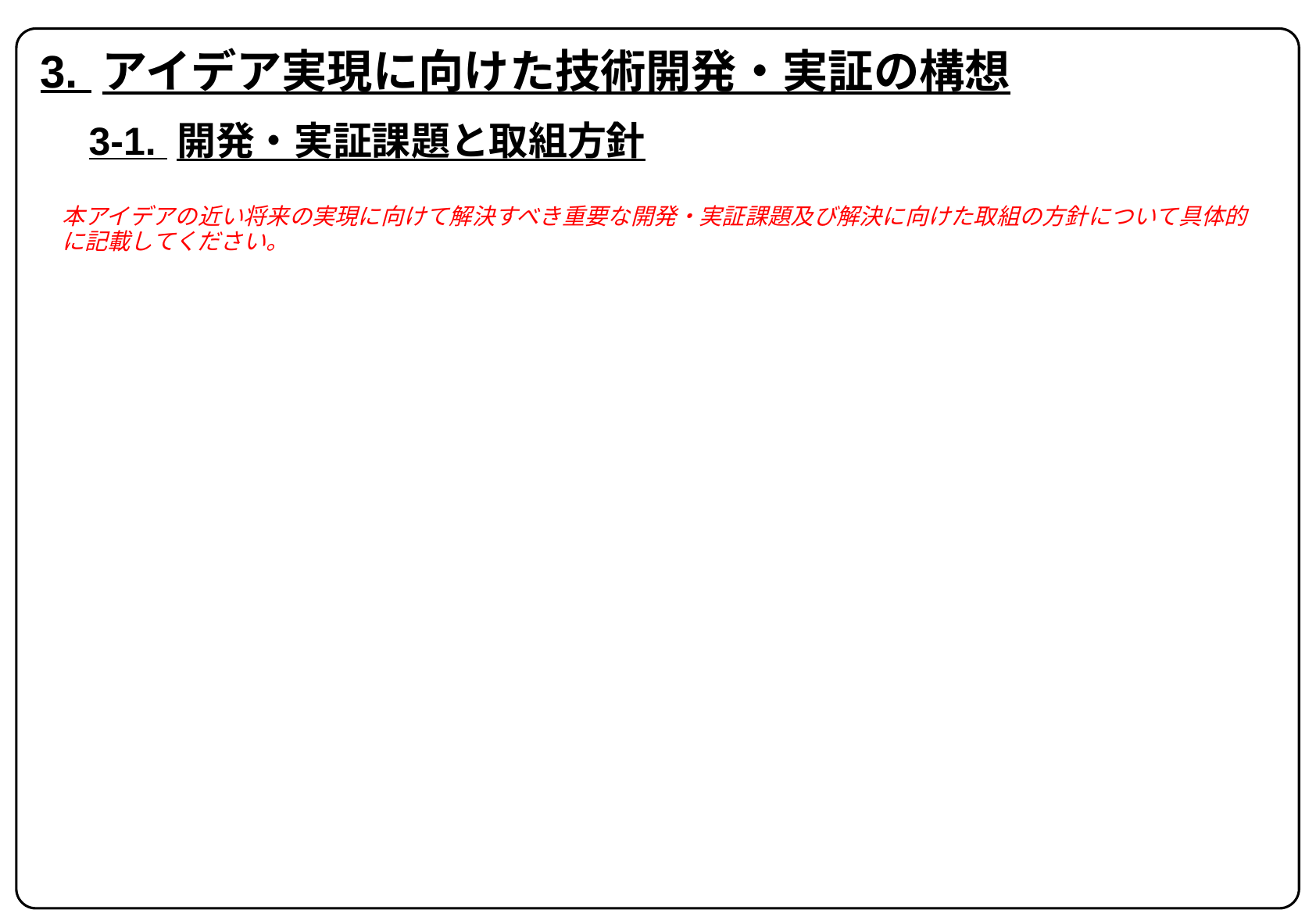

3. アイデア実現に向けた技術開発・実証の構想
　3-1. 開発・実証課題と取組方針
本アイデアの近い将来の実現に向けて解決すべき重要な開発・実証課題及び解決に向けた取組の方針について具体的に記載してください。